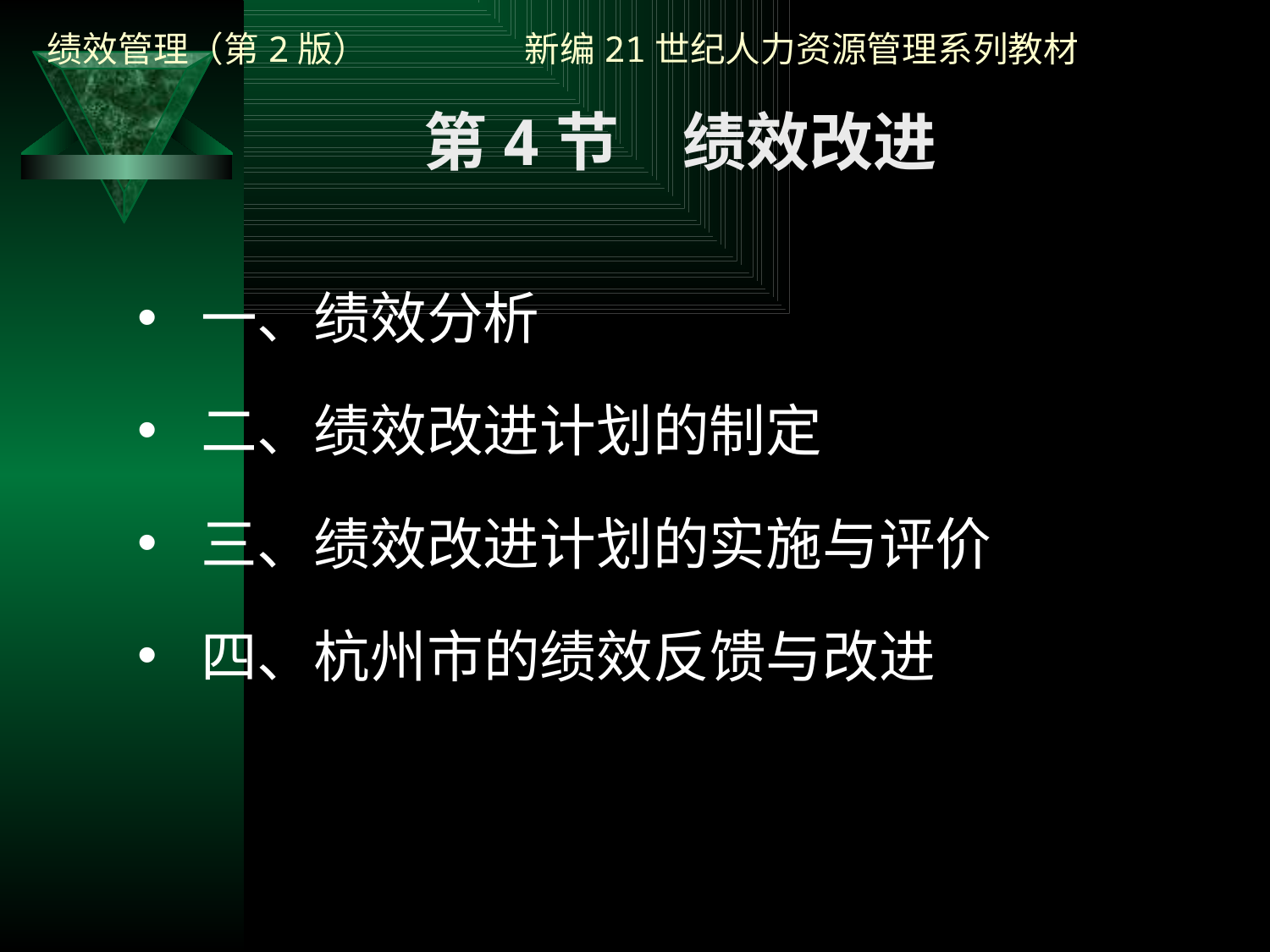

第4节　绩效改进
一、绩效分析
二、绩效改进计划的制定
三、绩效改进计划的实施与评价
四、杭州市的绩效反馈与改进